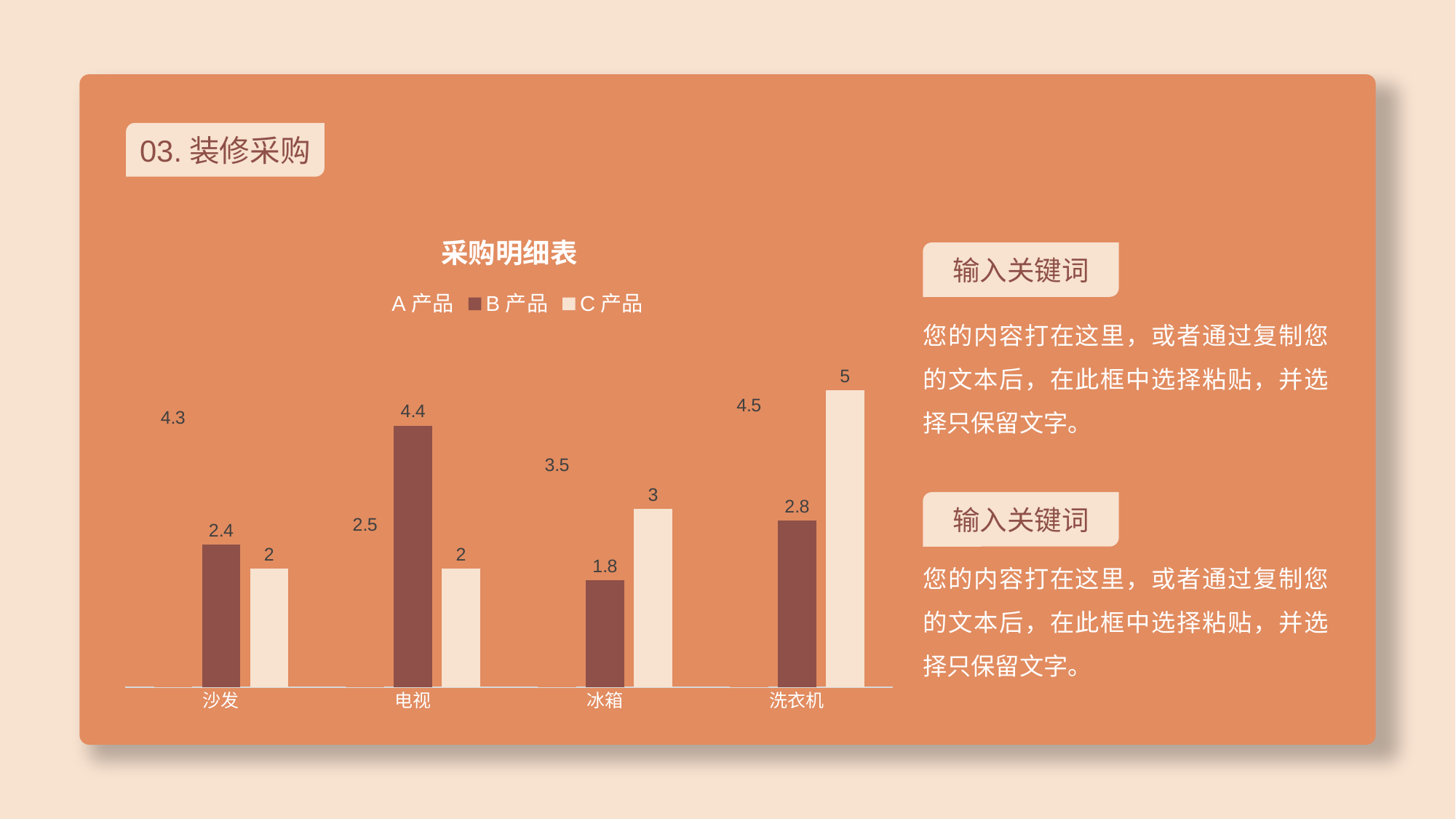

03.装修采购

### Chart: 采购明细表

| Category | A产品 | B产品 | C产品 |
|---|---|---|---|
| 沙发 | 4.3 | 2.4 | 2.0 |
| 电视 | 2.5 | 4.4 | 2.0 |
| 冰箱 | 3.5 | 1.8 | 3.0 |
| 洗衣机 | 4.5 | 2.8 | 5.0 |
输入关键词
您的内容打在这里，或者通过复制您的文本后，在此框中选择粘贴，并选择只保留文字。
输入关键词
您的内容打在这里，或者通过复制您的文本后，在此框中选择粘贴，并选择只保留文字。